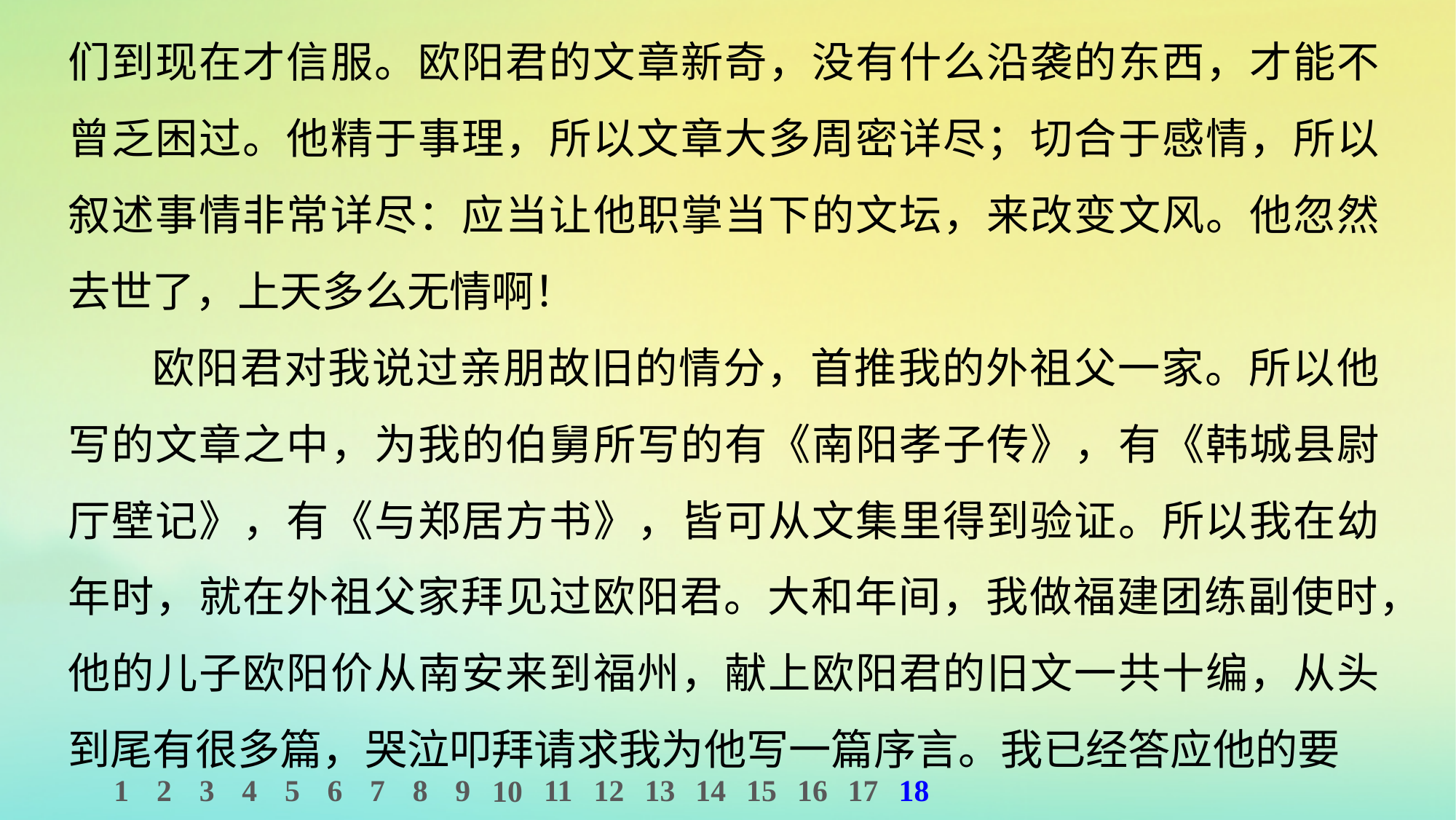

们到现在才信服。欧阳君的文章新奇，没有什么沿袭的东西，才能不曾乏困过。他精于事理，所以文章大多周密详尽；切合于感情，所以叙述事情非常详尽：应当让他职掌当下的文坛，来改变文风。他忽然去世了，上天多么无情啊！
欧阳君对我说过亲朋故旧的情分，首推我的外祖父一家。所以他写的文章之中，为我的伯舅所写的有《南阳孝子传》，有《韩城县尉厅壁记》，有《与郑居方书》，皆可从文集里得到验证。所以我在幼年时，就在外祖父家拜见过欧阳君。大和年间，我做福建团练副使时，他的儿子欧阳价从南安来到福州，献上欧阳君的旧文一共十编，从头到尾有很多篇，哭泣叩拜请求我为他写一篇序言。我已经答应他的要
1
2
3
4
5
6
7
8
9
11
12
13
14
15
16
17
18
10